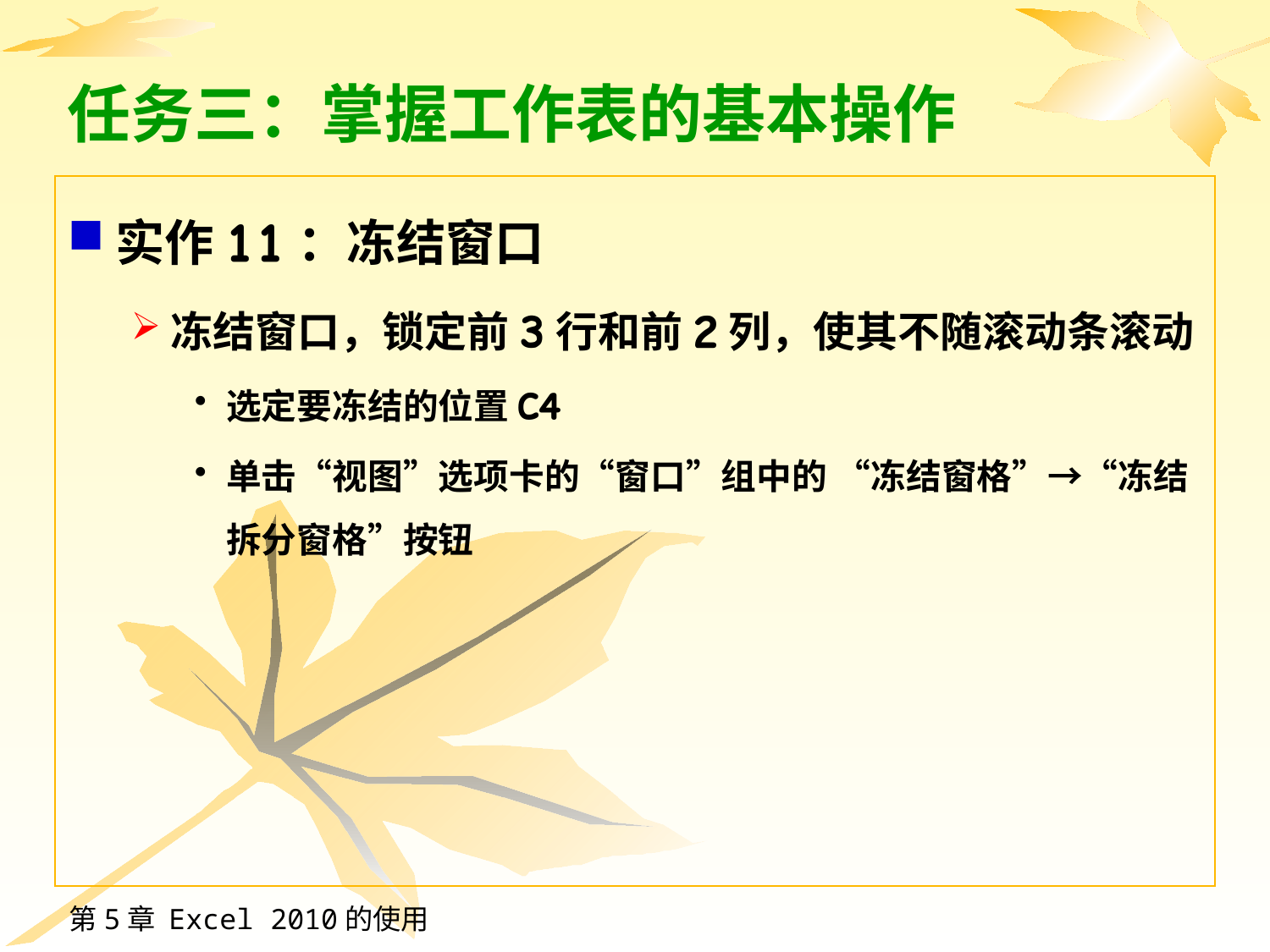

# 任务三：掌握工作表的基本操作
实作11：冻结窗口
冻结窗口，锁定前3行和前2列，使其不随滚动条滚动
选定要冻结的位置C4
单击“视图”选项卡的“窗口”组中的 “冻结窗格”→“冻结拆分窗格”按钮